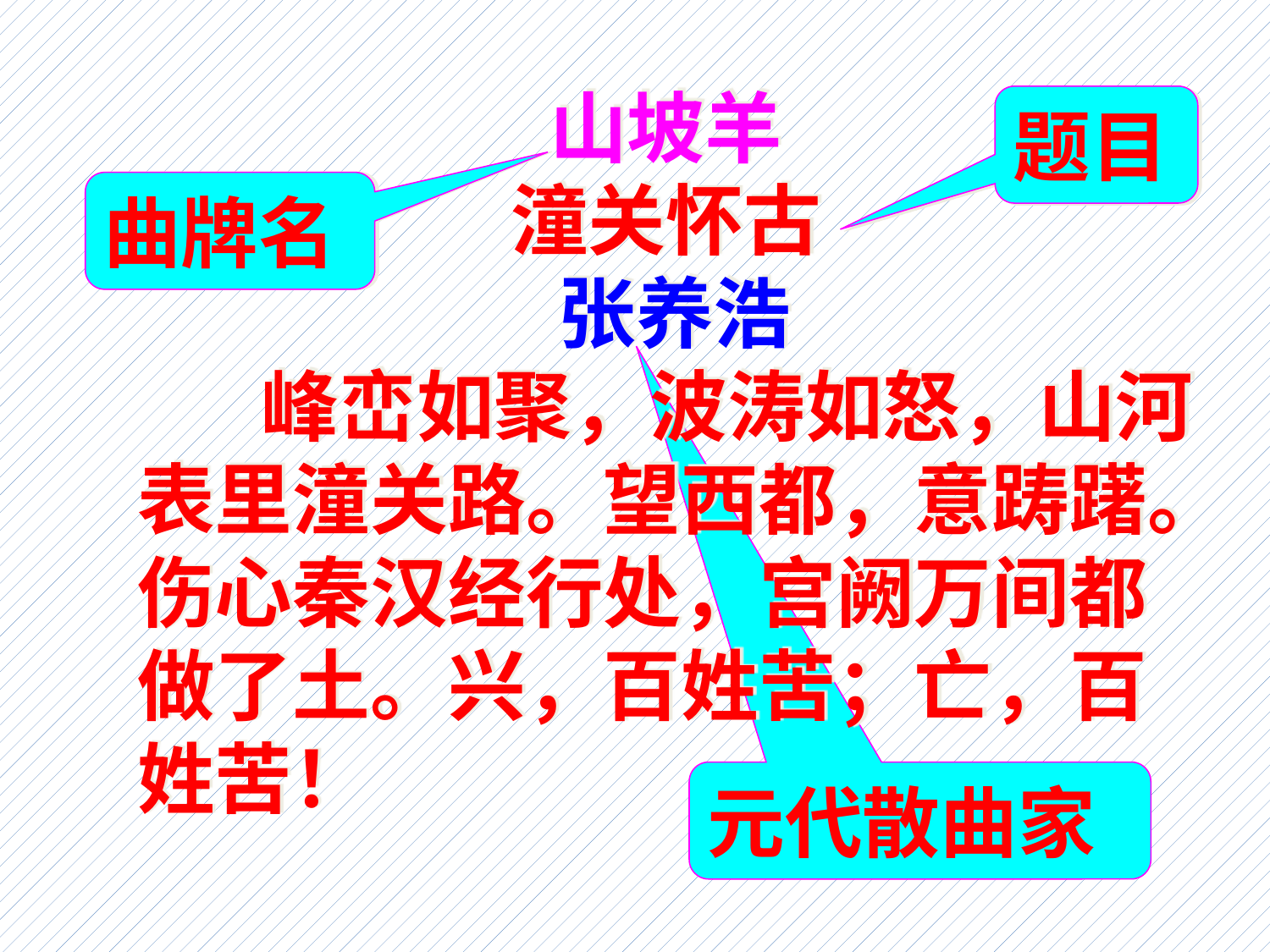

山坡羊
潼关怀古
张养浩
      峰峦如聚，波涛如怒，山河表里潼关路。望西都，意踌躇。伤心秦汉经行处，宫阙万间都做了土。兴，百姓苦；亡，百姓苦！
题目
曲牌名
元代散曲家